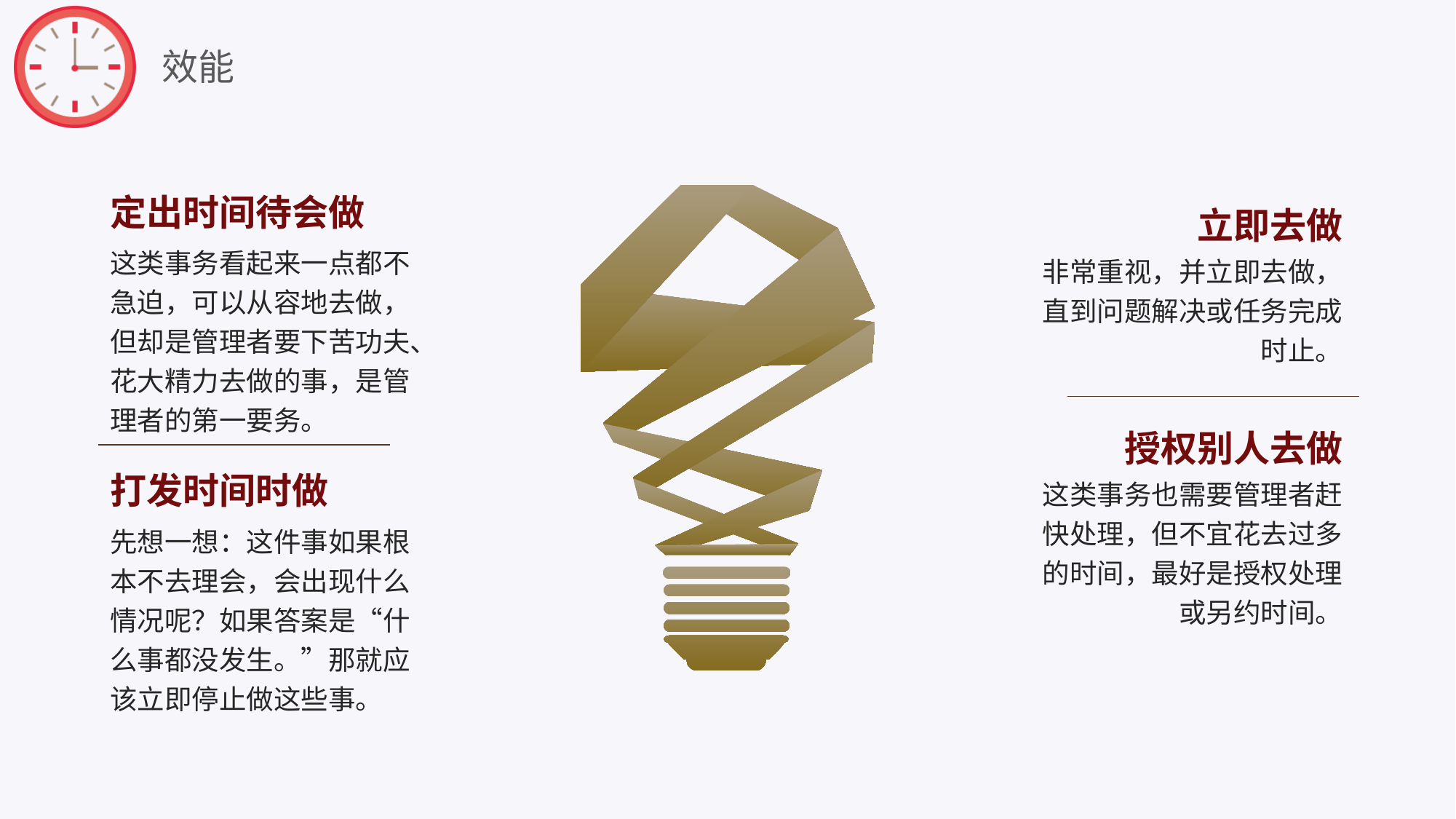

效能

定出时间待会做
这类事务看起来一点都不急迫，可以从容地去做，但却是管理者要下苦功夫、花大精力去做的事，是管理者的第一要务。
打发时间时做
先想一想：这件事如果根本不去理会，会出现什么情况呢？如果答案是“什么事都没发生。”那就应该立即停止做这些事。
立即去做
非常重视，并立即去做，直到问题解决或任务完成时止。
授权别人去做
这类事务也需要管理者赶快处理，但不宜花去过多的时间，最好是授权处理或另约时间。